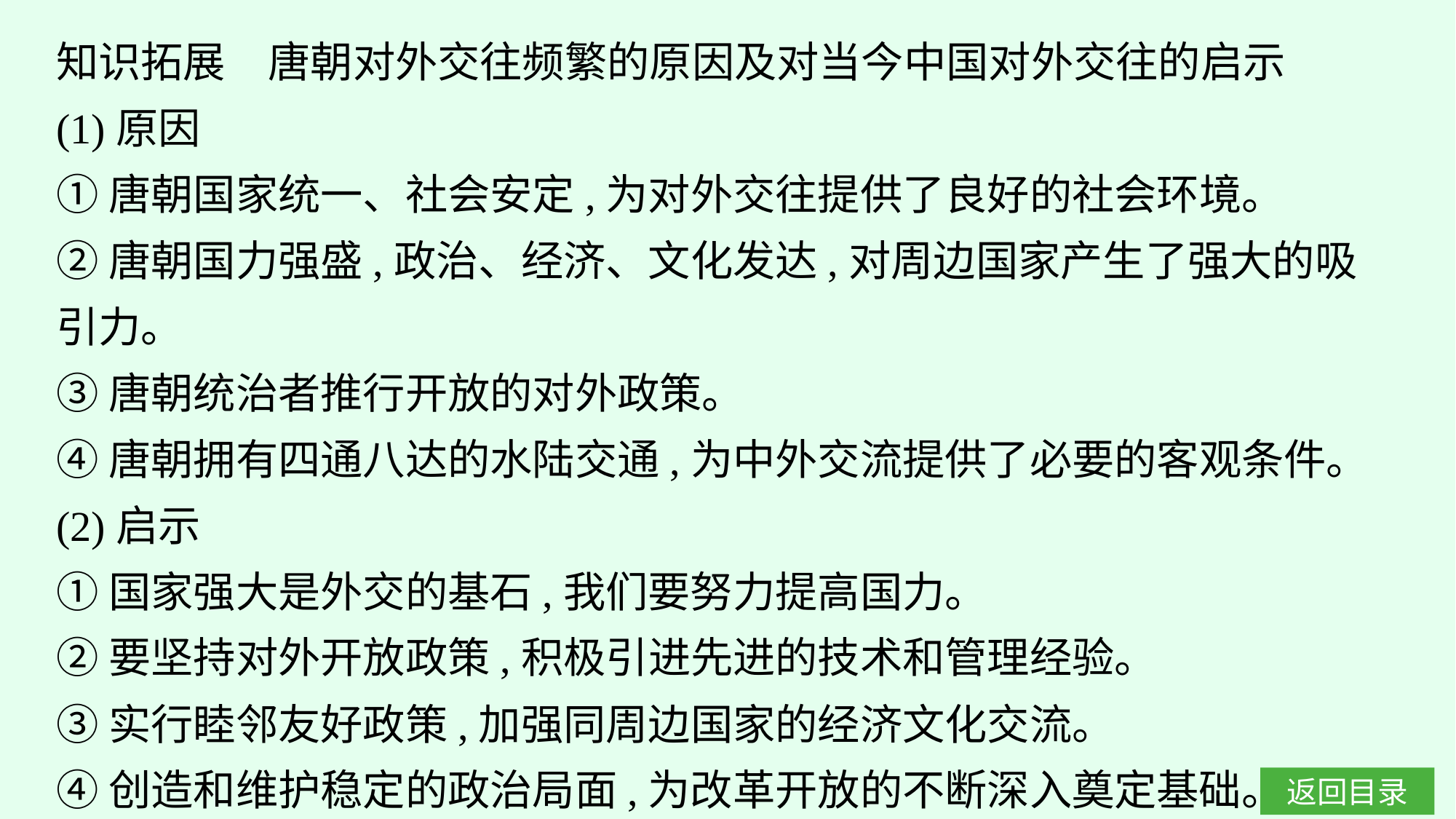

知识拓展　唐朝对外交往频繁的原因及对当今中国对外交往的启示
(1)原因
①唐朝国家统一、社会安定,为对外交往提供了良好的社会环境。
②唐朝国力强盛,政治、经济、文化发达,对周边国家产生了强大的吸引力。
③唐朝统治者推行开放的对外政策。
④唐朝拥有四通八达的水陆交通,为中外交流提供了必要的客观条件。
(2)启示
①国家强大是外交的基石,我们要努力提高国力。
②要坚持对外开放政策,积极引进先进的技术和管理经验。
③实行睦邻友好政策,加强同周边国家的经济文化交流。
④创造和维护稳定的政治局面,为改革开放的不断深入奠定基础。